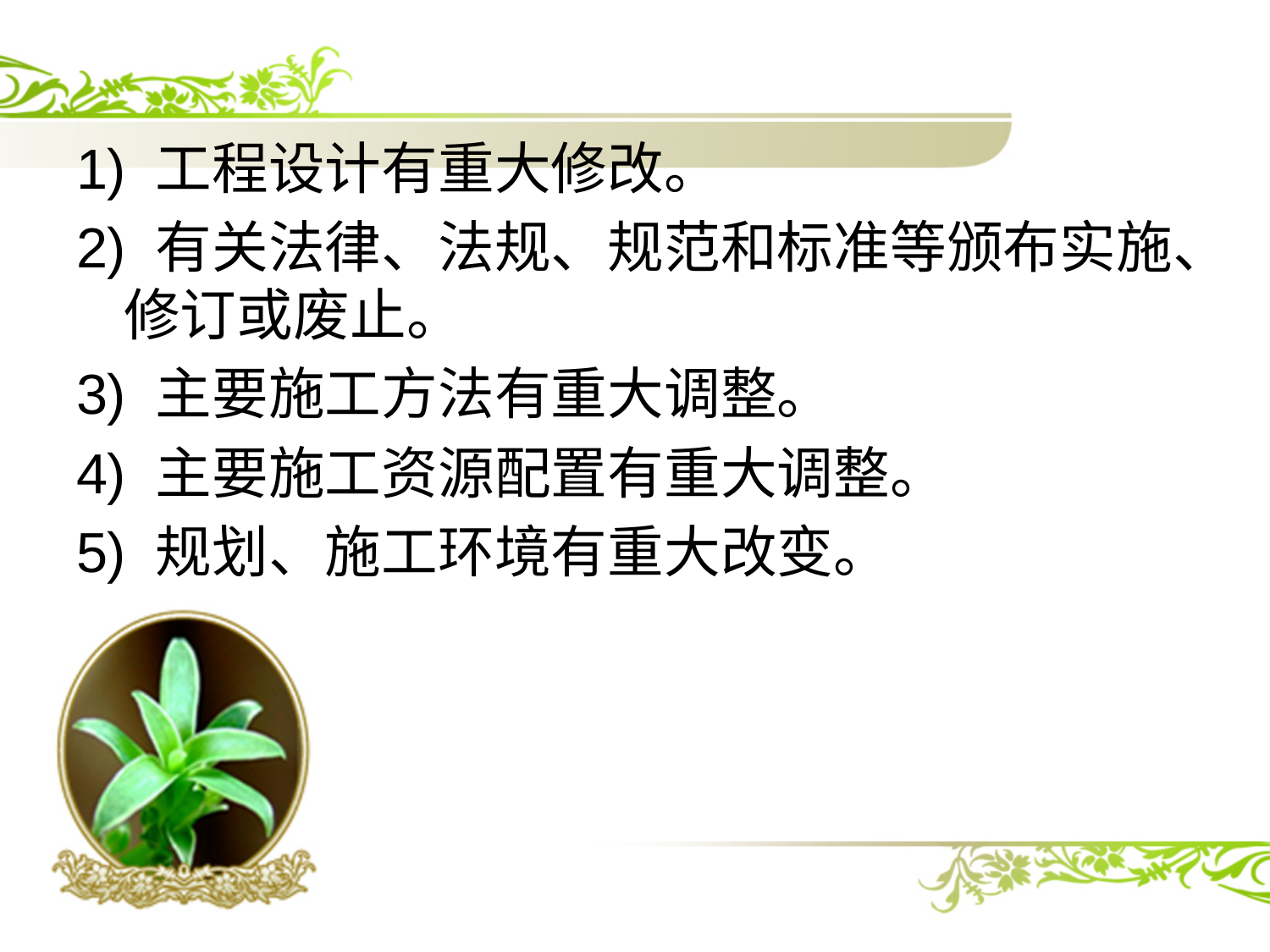

1) 工程设计有重大修改。
2) 有关法律、法规、规范和标准等颁布实施、修订或废止。
3) 主要施工方法有重大调整。
4) 主要施工资源配置有重大调整。
5) 规划、施工环境有重大改变。